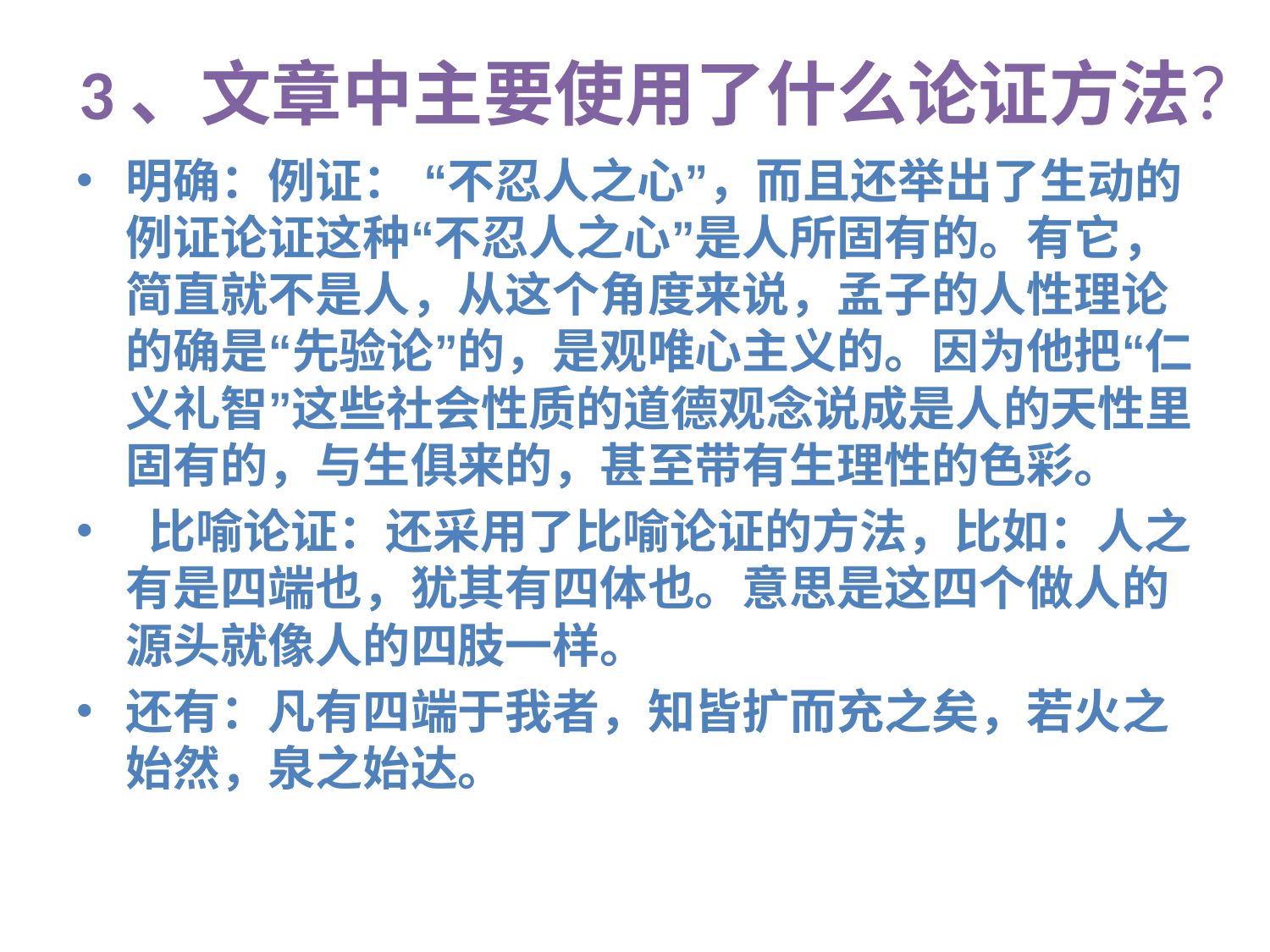

# 3、文章中主要使用了什么论证方法？
明确：例证： “不忍人之心”，而且还举出了生动的例证论证这种“不忍人之心”是人所固有的。有它，简直就不是人，从这个角度来说，孟子的人性理论的确是“先验论”的，是观唯心主义的。因为他把“仁义礼智”这些社会性质的道德观念说成是人的天性里固有的，与生俱来的，甚至带有生理性的色彩。
 比喻论证：还采用了比喻论证的方法，比如：人之有是四端也，犹其有四体也。意思是这四个做人的源头就像人的四肢一样。
还有：凡有四端于我者，知皆扩而充之矣，若火之始然，泉之始达。